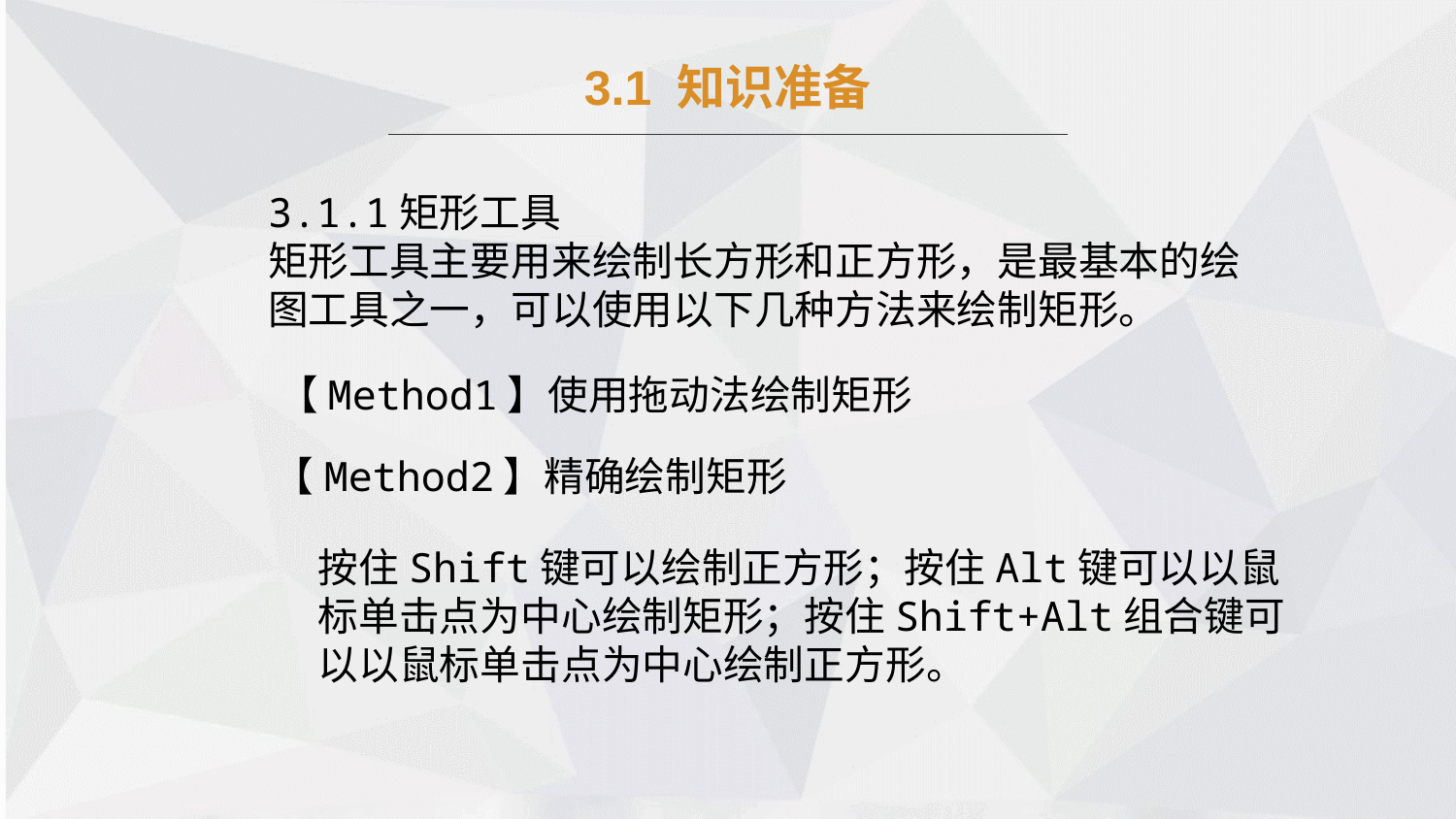

3.1 知识准备
3.1.1矩形工具
矩形工具主要用来绘制长方形和正方形，是最基本的绘图工具之一，可以使用以下几种方法来绘制矩形。
【Method1】使用拖动法绘制矩形
【Method2】精确绘制矩形
按住Shift键可以绘制正方形；按住Alt键可以以鼠标单击点为中心绘制矩形；按住Shift+Alt组合键可以以鼠标单击点为中心绘制正方形。